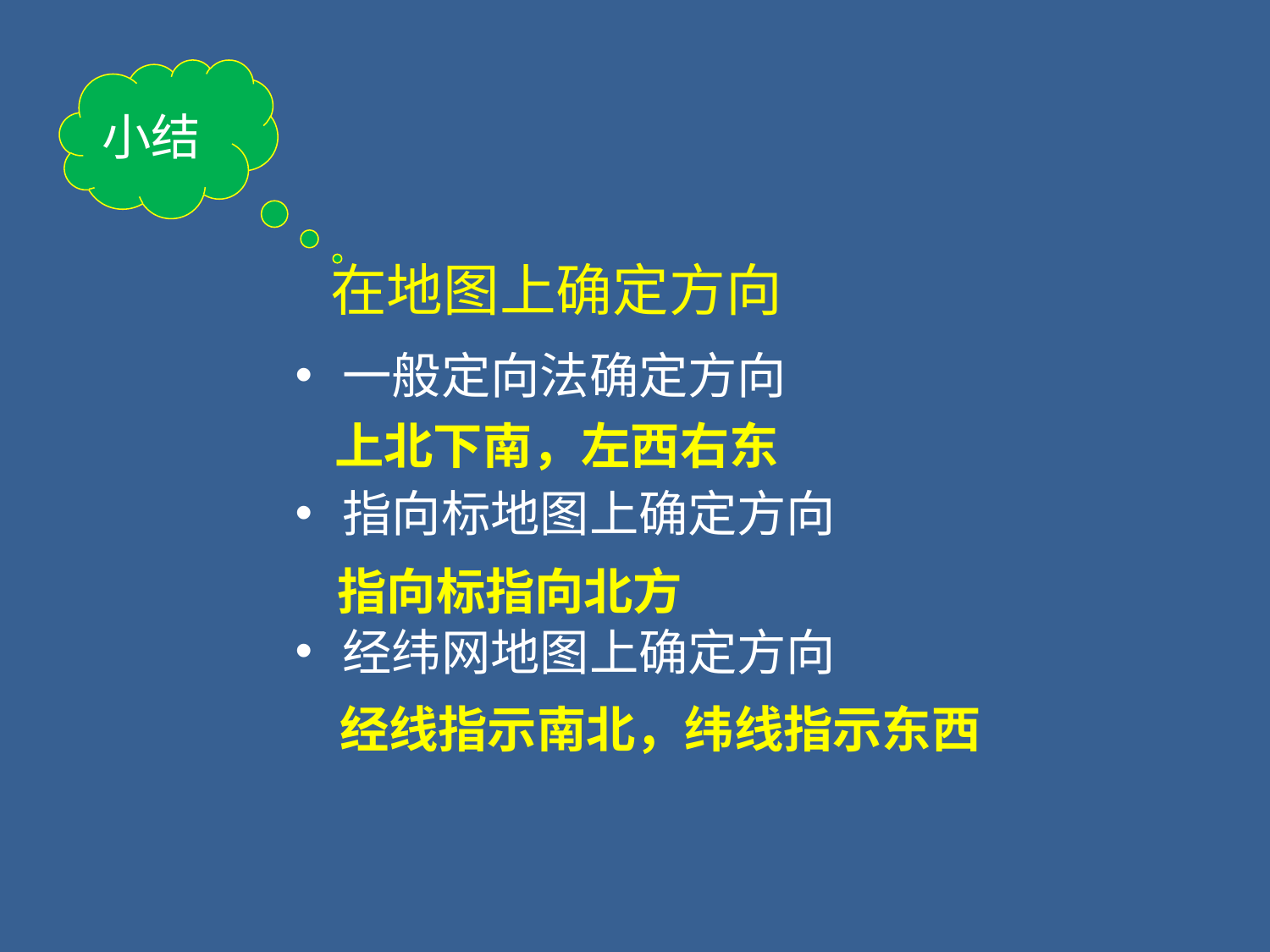

小结
# 在地图上确定方向
一般定向法确定方向

指向标地图上确定方向

经纬网地图上确定方向
上北下南，左西右东
指向标指向北方
经线指示南北，纬线指示东西